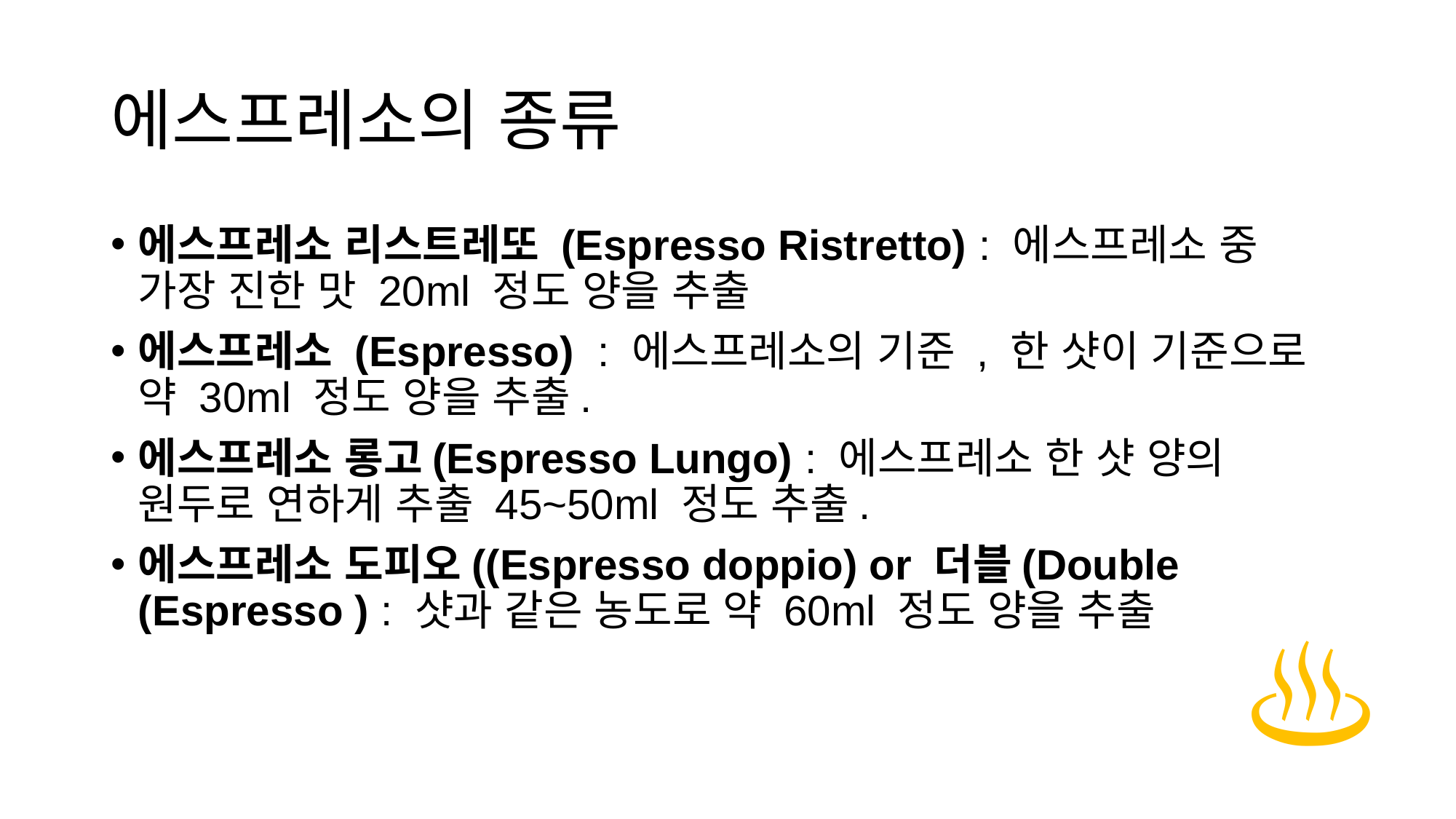

# 에스프레소의 종류
에스프레소 리스트레또 (Espresso Ristretto) : 에스프레소 중 가장 진한 맛 20ml 정도 양을 추출
에스프레소 (Espresso)  : 에스프레소의 기준 , 한 샷이 기준으로 약 30ml 정도 양을 추출.
에스프레소 롱고(Espresso Lungo) : 에스프레소 한 샷 양의 원두로 연하게 추출 45~50ml 정도 추출.
에스프레소 도피오((Espresso doppio) or 더블(Double (Espresso ) : 샷과 같은 농도로 약 60ml 정도 양을 추출
♨